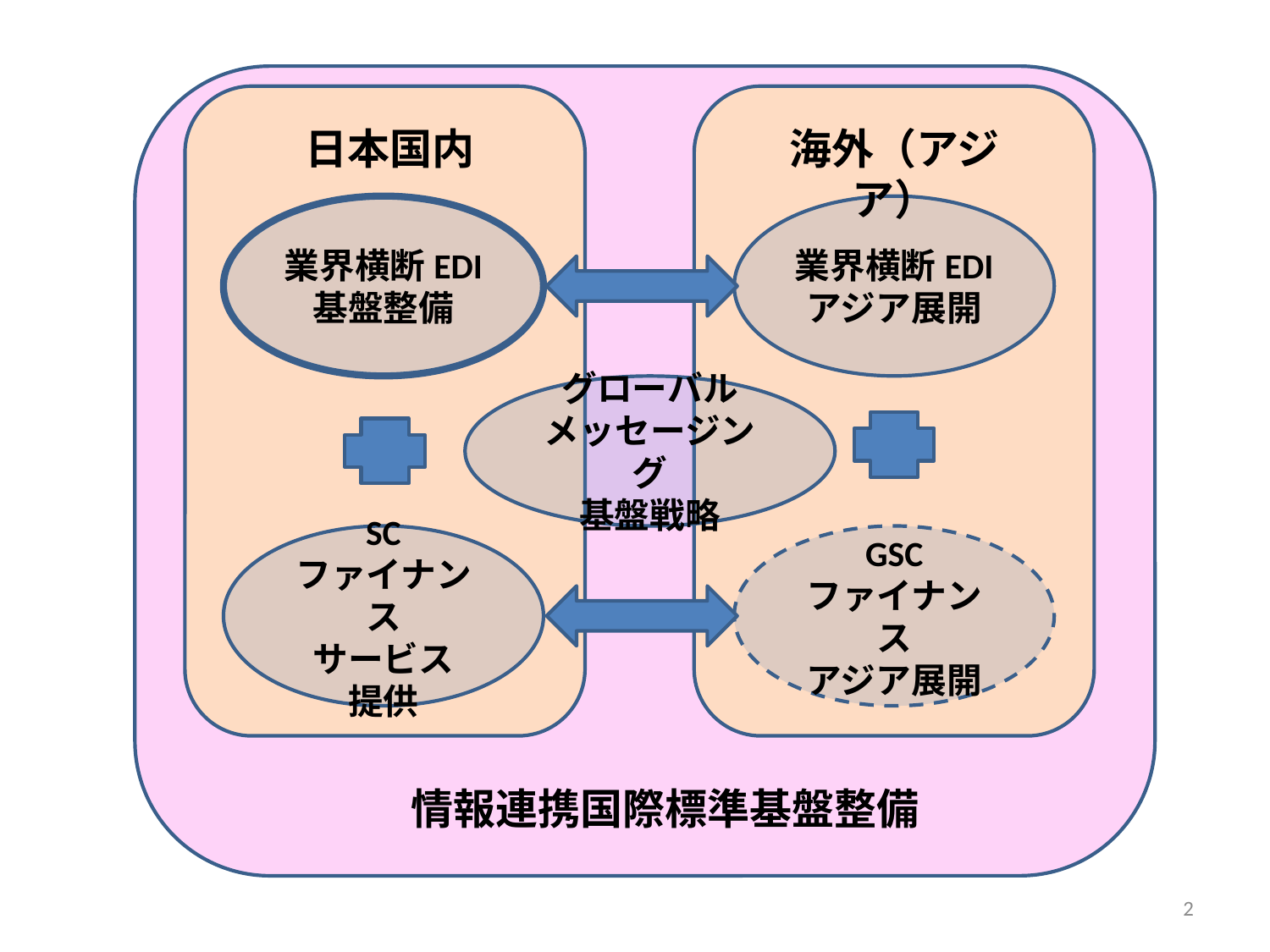

日本国内
海外（アジア）
業界横断EDI
基盤整備
業界横断EDI
アジア展開

グローバル
メッセージング
基盤戦略

SC
ファイナンス
サービス
提供
GSC
ファイナンス
アジア展開

情報連携国際標準基盤整備
2